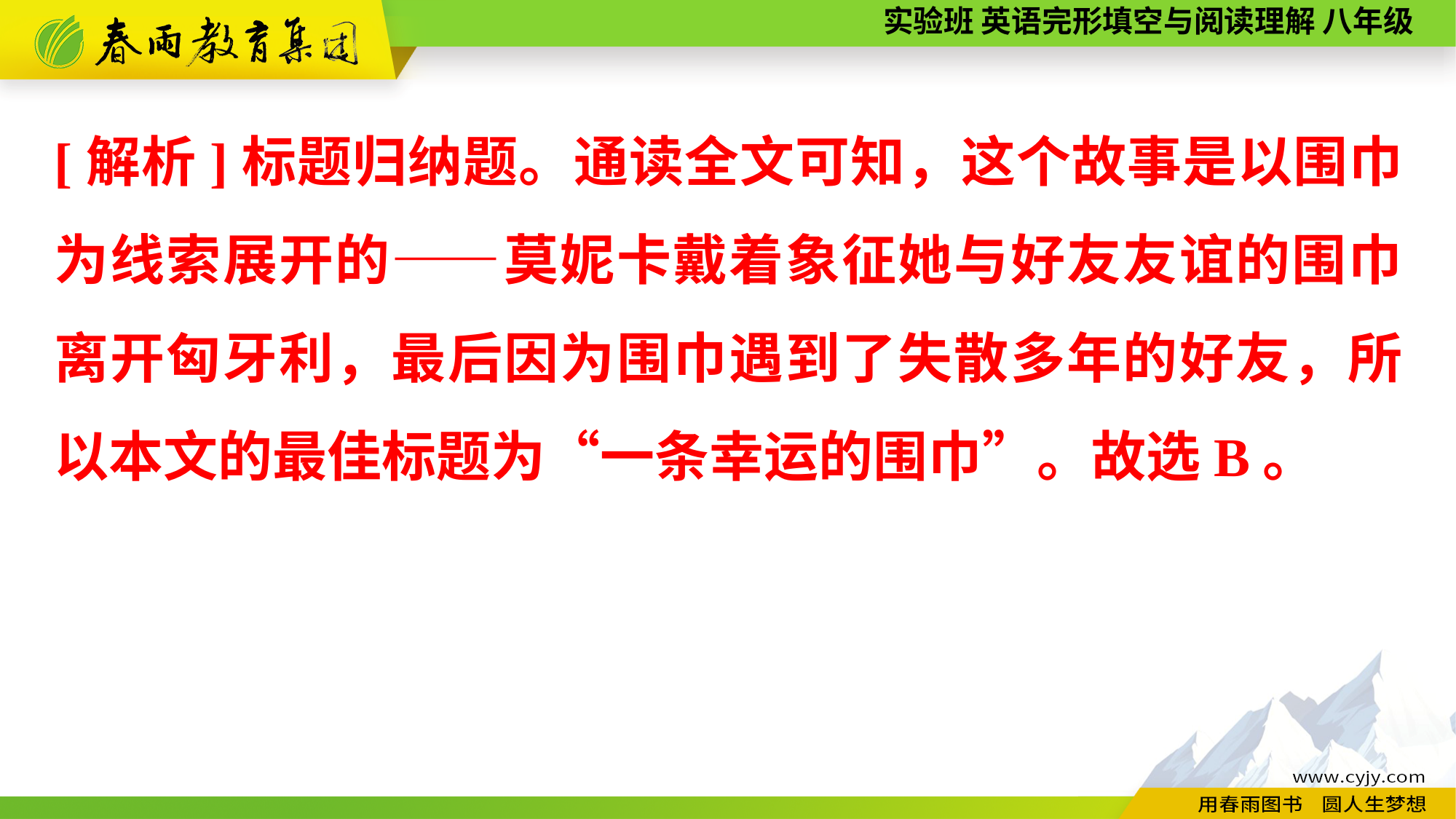

[解析]标题归纳题。通读全文可知，这个故事是以围巾为线索展开的——莫妮卡戴着象征她与好友友谊的围巾离开匈牙利，最后因为围巾遇到了失散多年的好友，所以本文的最佳标题为“一条幸运的围巾”。故选B。